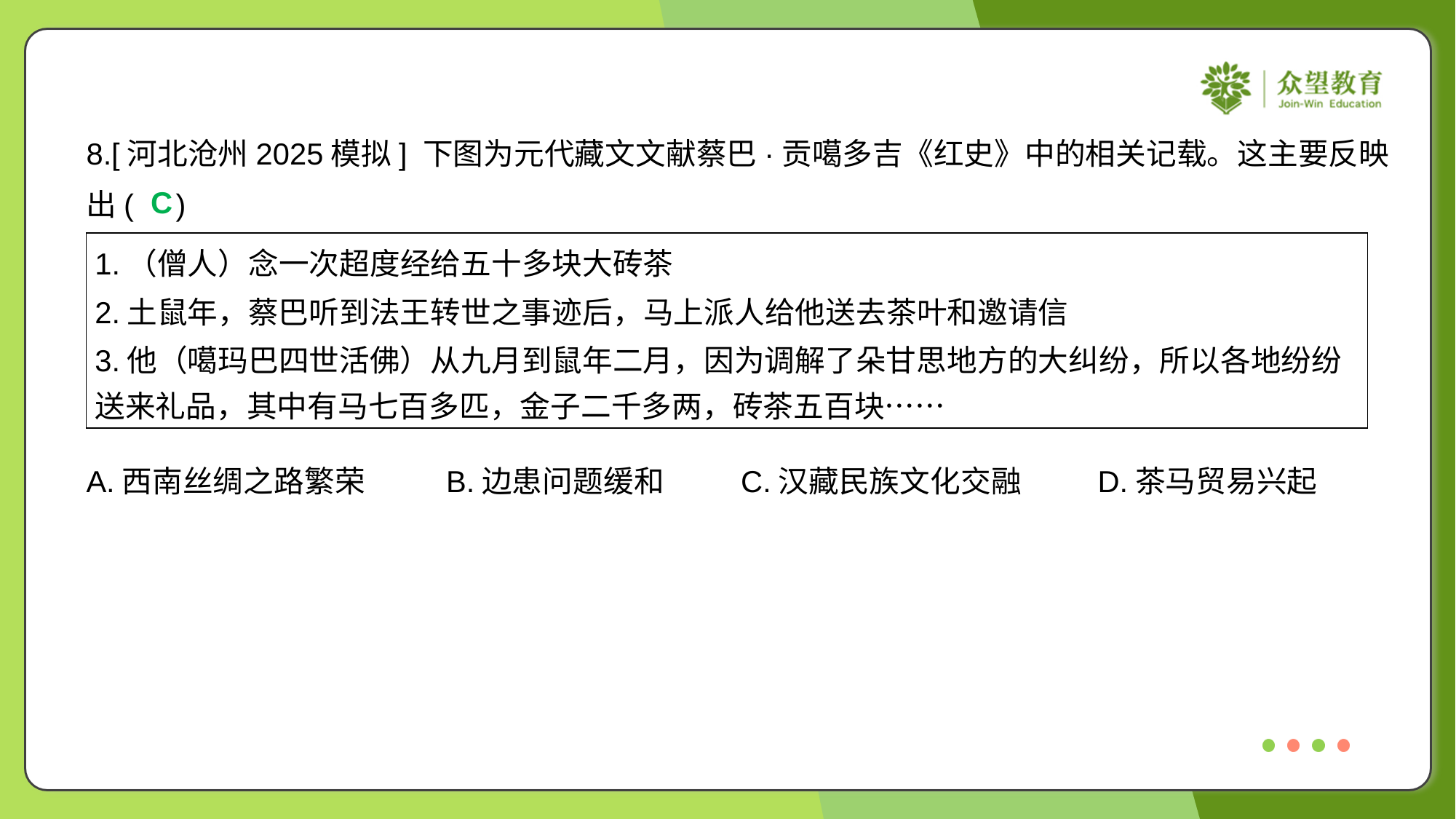

8.[河北沧州2025模拟] 下图为元代藏文文献蔡巴·贡噶多吉《红史》中的相关记载。这主要反映
出(     )
C
| 1.（僧人）念一次超度经给五十多块大砖茶 2.土鼠年，蔡巴听到法王转世之事迹后，马上派人给他送去茶叶和邀请信 3.他（噶玛巴四世活佛）从九月到鼠年二月，因为调解了朵甘思地方的大纠纷，所以各地纷纷 送来礼品，其中有马七百多匹，金子二千多两，砖茶五百块…… |
| --- |
A.西南丝绸之路繁荣	B.边患问题缓和	C.汉藏民族文化交融	D.茶马贸易兴起